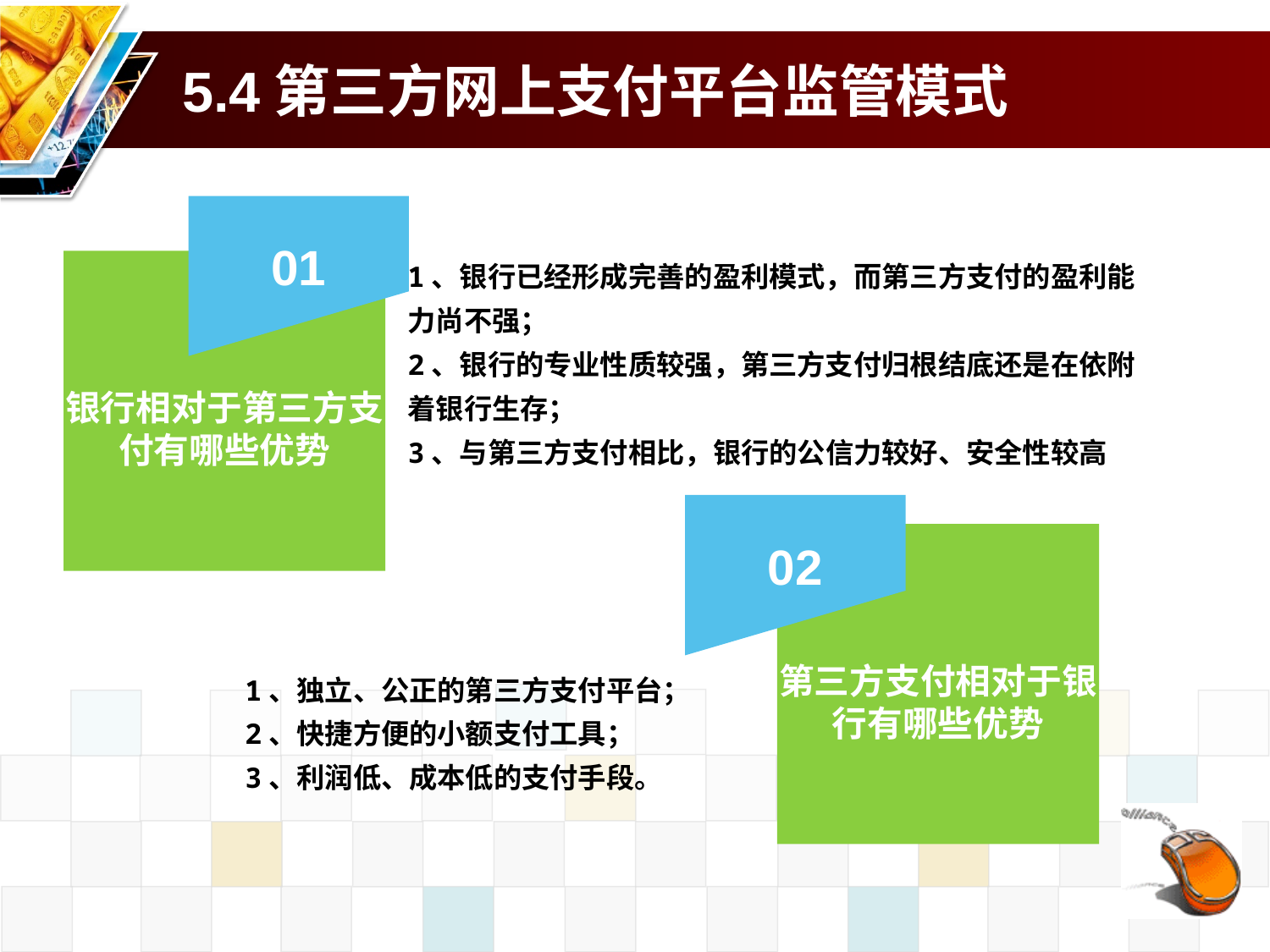

# 5.4第三方网上支付平台监管模式
01
银行相对于第三方支付有哪些优势
1、银行已经形成完善的盈利模式，而第三方支付的盈利能力尚不强；
2、银行的专业性质较强，第三方支付归根结底还是在依附着银行生存；
3、与第三方支付相比，银行的公信力较好、安全性较高
02
第三方支付相对于银行有哪些优势
1、独立、公正的第三方支付平台；
2、快捷方便的小额支付工具；
3、利润低、成本低的支付手段。